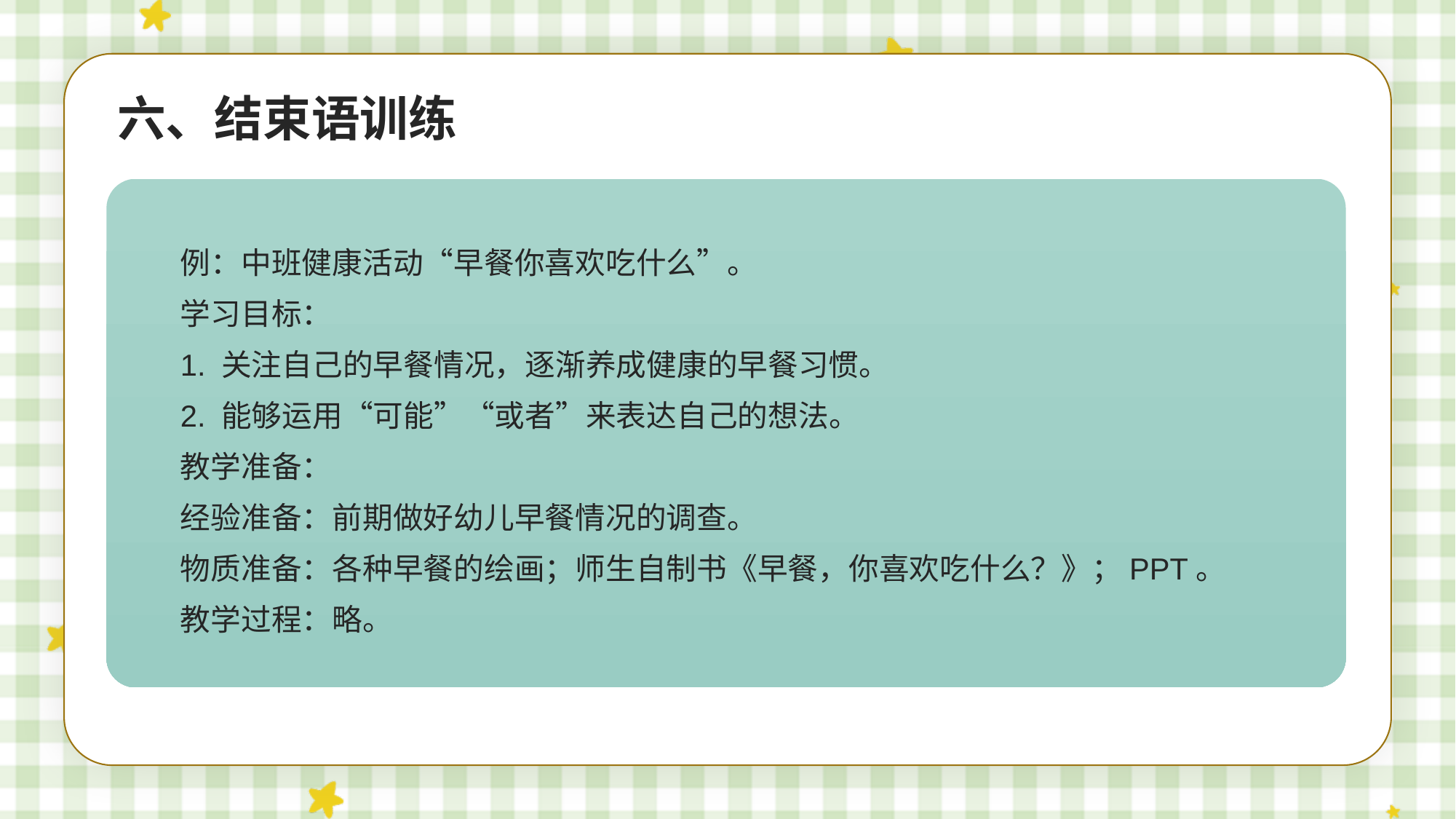

六、结束语训练
例：中班健康活动“早餐你喜欢吃什么”。
学习目标：
1. 关注自己的早餐情况，逐渐养成健康的早餐习惯。
2. 能够运用“可能”“或者”来表达自己的想法。
教学准备：
经验准备：前期做好幼儿早餐情况的调查。
物质准备：各种早餐的绘画；师生自制书《早餐，你喜欢吃什么？》；PPT。
教学过程：略。